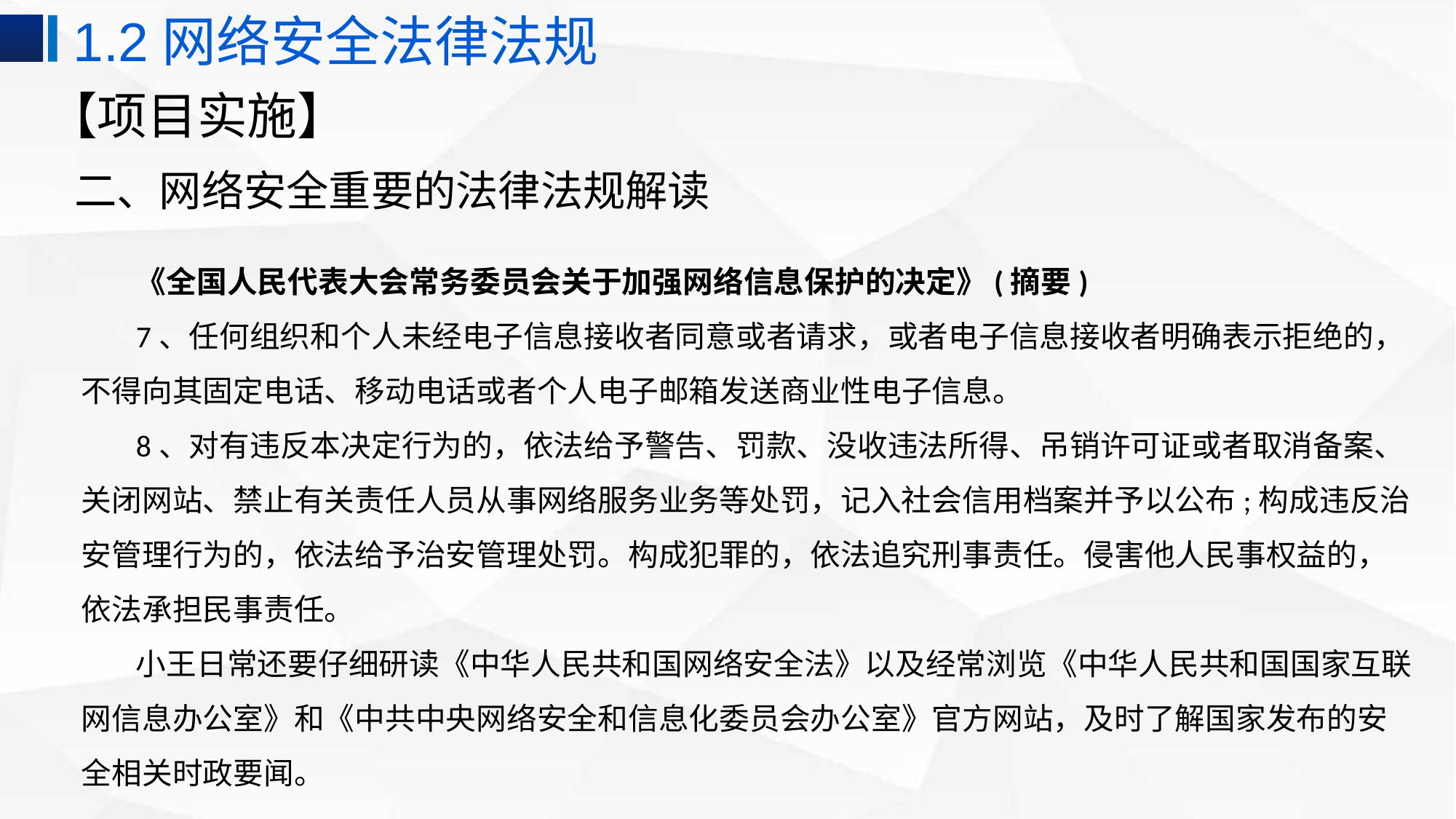

1.2网络安全法律法规

# 【项目实施】
二、网络安全重要的法律法规解读
《全国人民代表大会常务委员会关于加强网络信息保护的决定》(摘要)
7、任何组织和个人未经电子信息接收者同意或者请求，或者电子信息接收者明确表示拒绝的，不得向其固定电话、移动电话或者个人电子邮箱发送商业性电子信息。
8、对有违反本决定行为的，依法给予警告、罚款、没收违法所得、吊销许可证或者取消备案、关闭网站、禁止有关责任人员从事网络服务业务等处罚，记入社会信用档案并予以公布;构成违反治安管理行为的，依法给予治安管理处罚。构成犯罪的，依法追究刑事责任。侵害他人民事权益的，依法承担民事责任。
小王日常还要仔细研读《中华人民共和国网络安全法》以及经常浏览《中华人民共和国国家互联网信息办公室》和《中共中央网络安全和信息化委员会办公室》官方网站，及时了解国家发布的安全相关时政要闻。